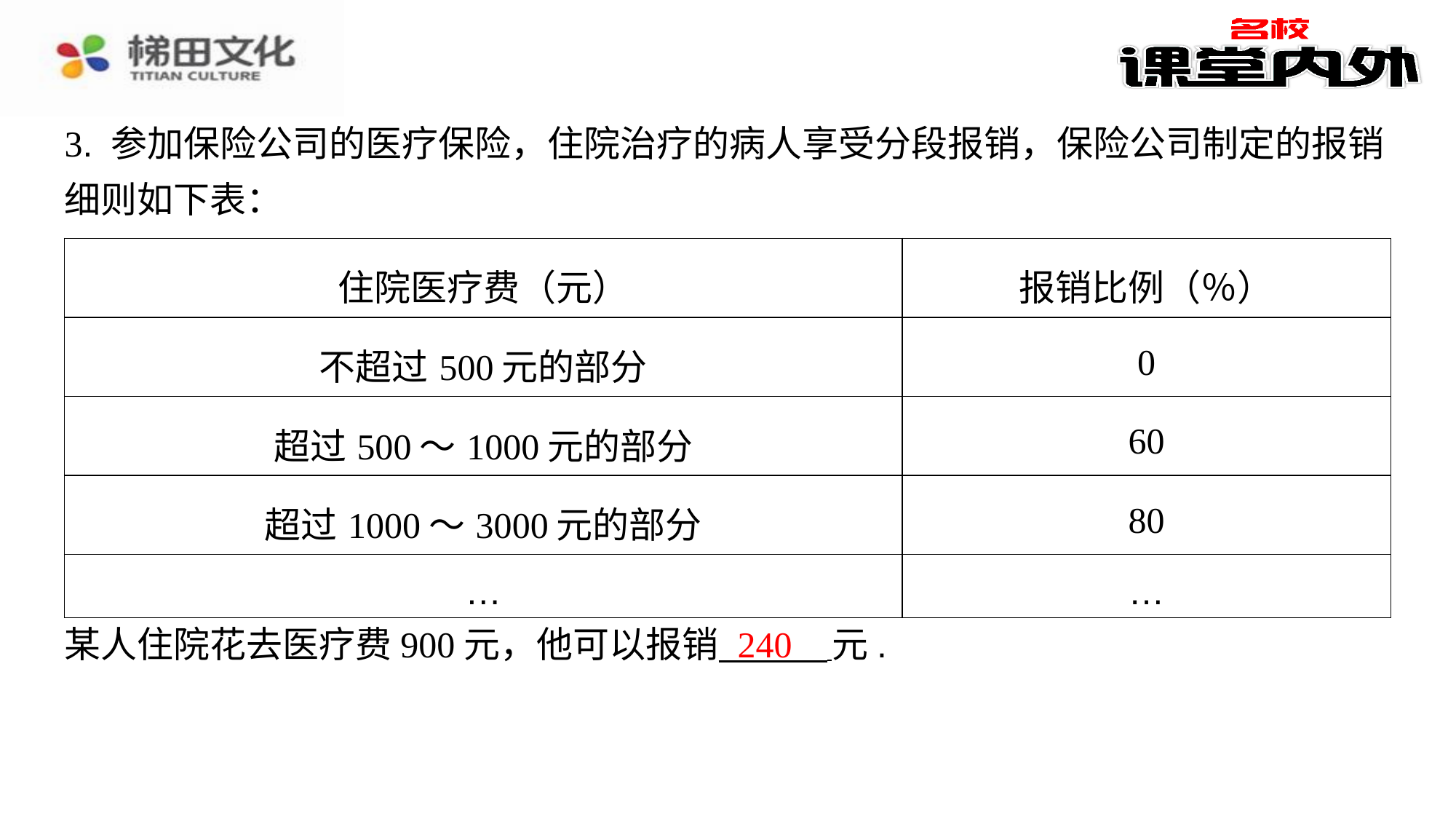

3. 参加保险公司的医疗保险，住院治疗的病人享受分段报销，保险公司制定的报销
细则如下表：
| 住院医疗费（元） | 报销比例（％） |
| --- | --- |
| 不超过500元的部分 | 0 |
| 超过500～1000元的部分 | 60 |
| 超过1000～3000元的部分 | 80 |
| … | … |
240
某人住院花去医疗费900元，他可以报销                 元.